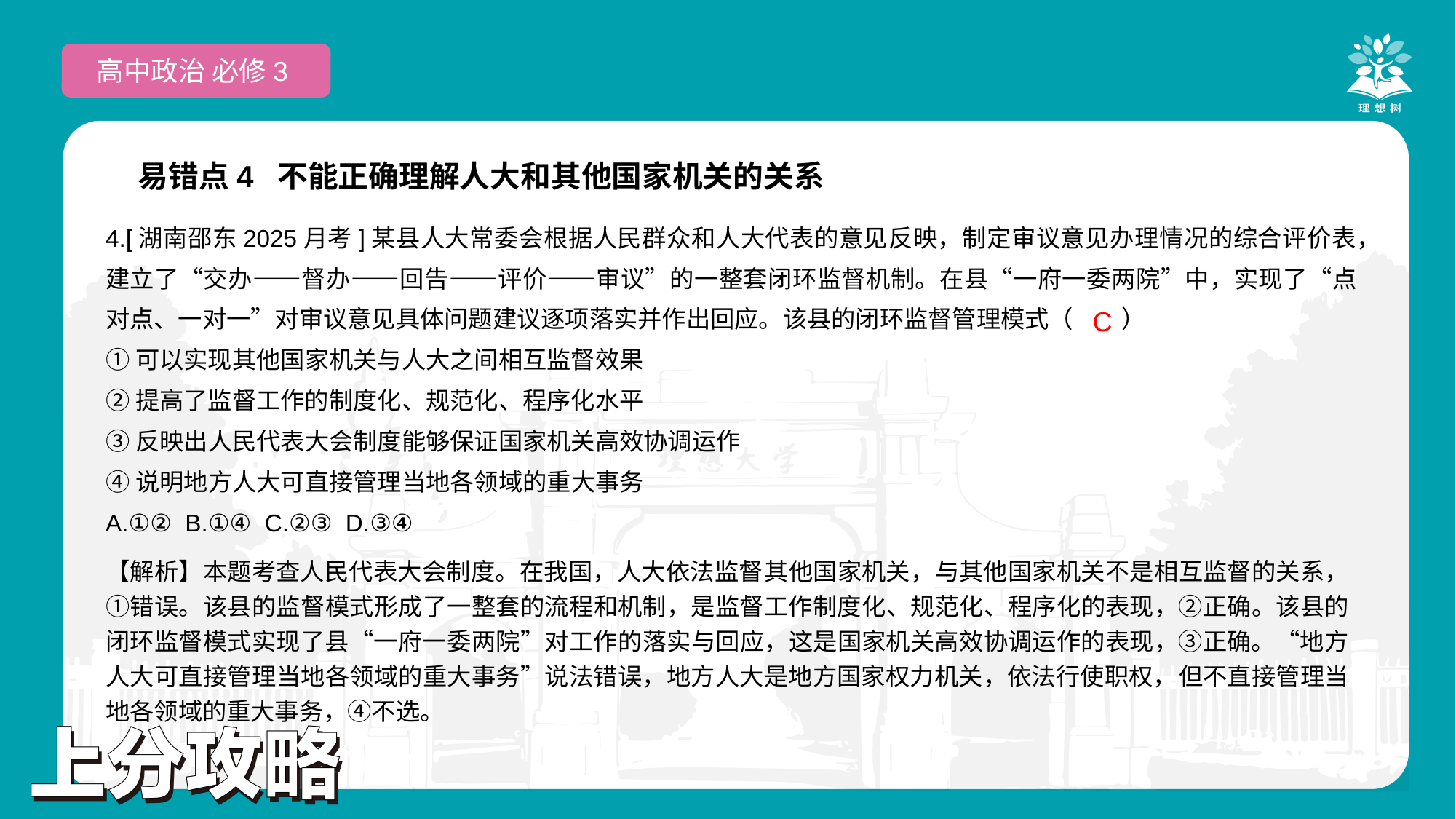

高中政治 必修3
易错点4  不能正确理解人大和其他国家机关的关系
4.[湖南邵东2025月考]某县人大常委会根据人民群众和人大代表的意见反映，制定审议意见办理情况的综合评价表，建立了“交办——督办——回告——评价——审议”的一整套闭环监督机制。在县“一府一委两院”中，实现了“点对点、一对一”对审议意见具体问题建议逐项落实并作出回应。该县的闭环监督管理模式（　　）
①可以实现其他国家机关与人大之间相互监督效果
②提高了监督工作的制度化、规范化、程序化水平
③反映出人民代表大会制度能够保证国家机关高效协调运作
④说明地方人大可直接管理当地各领域的重大事务
A.①②  B.①④  C.②③  D.③④
 C
【解析】本题考查人民代表大会制度。在我国，人大依法监督其他国家机关，与其他国家机关不是相互监督的关系，①错误。该县的监督模式形成了一整套的流程和机制，是监督工作制度化、规范化、程序化的表现，②正确。该县的闭环监督模式实现了县“一府一委两院”对工作的落实与回应，这是国家机关高效协调运作的表现，③正确。“地方人大可直接管理当地各领域的重大事务”说法错误，地方人大是地方国家权力机关，依法行使职权，但不直接管理当地各领域的重大事务，④不选。